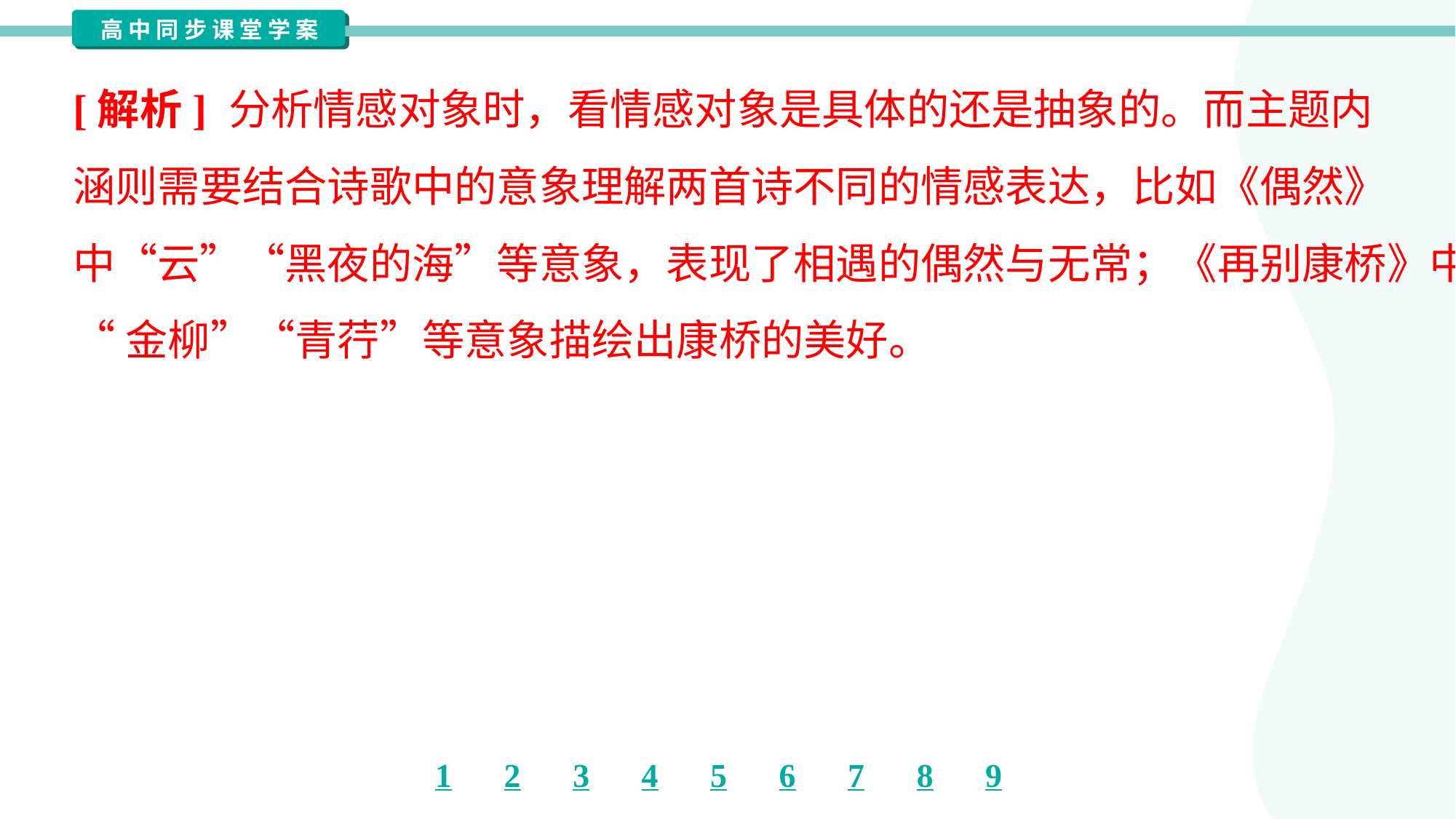

[解析] 分析情感对象时，看情感对象是具体的还是抽象的。而主题内
涵则需要结合诗歌中的意象理解两首诗不同的情感表达，比如《偶然》
中“云”“黑夜的海”等意象，表现了相遇的偶然与无常；《再别康桥》中
“金柳”“青荇”等意象描绘出康桥的美好。